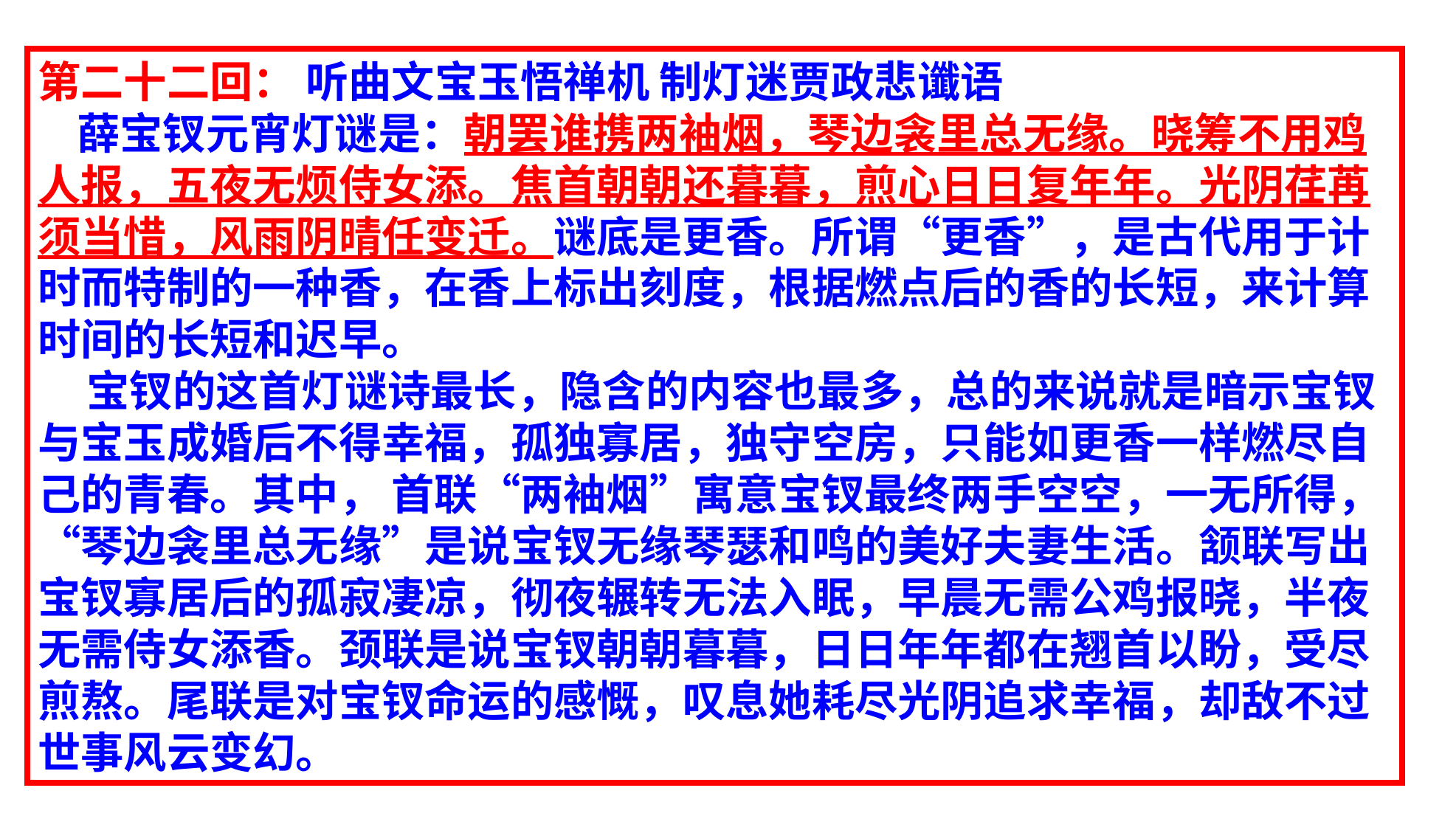

第二十二回： 听曲文宝玉悟禅机 制灯迷贾政悲谶语
    薛宝钗元宵灯谜是：朝罢谁携两袖烟，琴边衾里总无缘。晓筹不用鸡人报，五夜无烦侍女添。焦首朝朝还暮暮，煎心日日复年年。光阴荏苒须当惜，风雨阴晴任变迁。谜底是更香。所谓“更香”，是古代用于计时而特制的一种香，在香上标出刻度，根据燃点后的香的长短，来计算时间的长短和迟早。
     宝钗的这首灯谜诗最长，隐含的内容也最多，总的来说就是暗示宝钗与宝玉成婚后不得幸福，孤独寡居，独守空房，只能如更香一样燃尽自己的青春。其中， 首联“两袖烟”寓意宝钗最终两手空空，一无所得，“琴边衾里总无缘”是说宝钗无缘琴瑟和鸣的美好夫妻生活。颔联写出宝钗寡居后的孤寂凄凉，彻夜辗转无法入眠，早晨无需公鸡报晓，半夜无需侍女添香。颈联是说宝钗朝朝暮暮，日日年年都在翘首以盼，受尽煎熬。尾联是对宝钗命运的感慨，叹息她耗尽光阴追求幸福，却敌不过世事风云变幻。